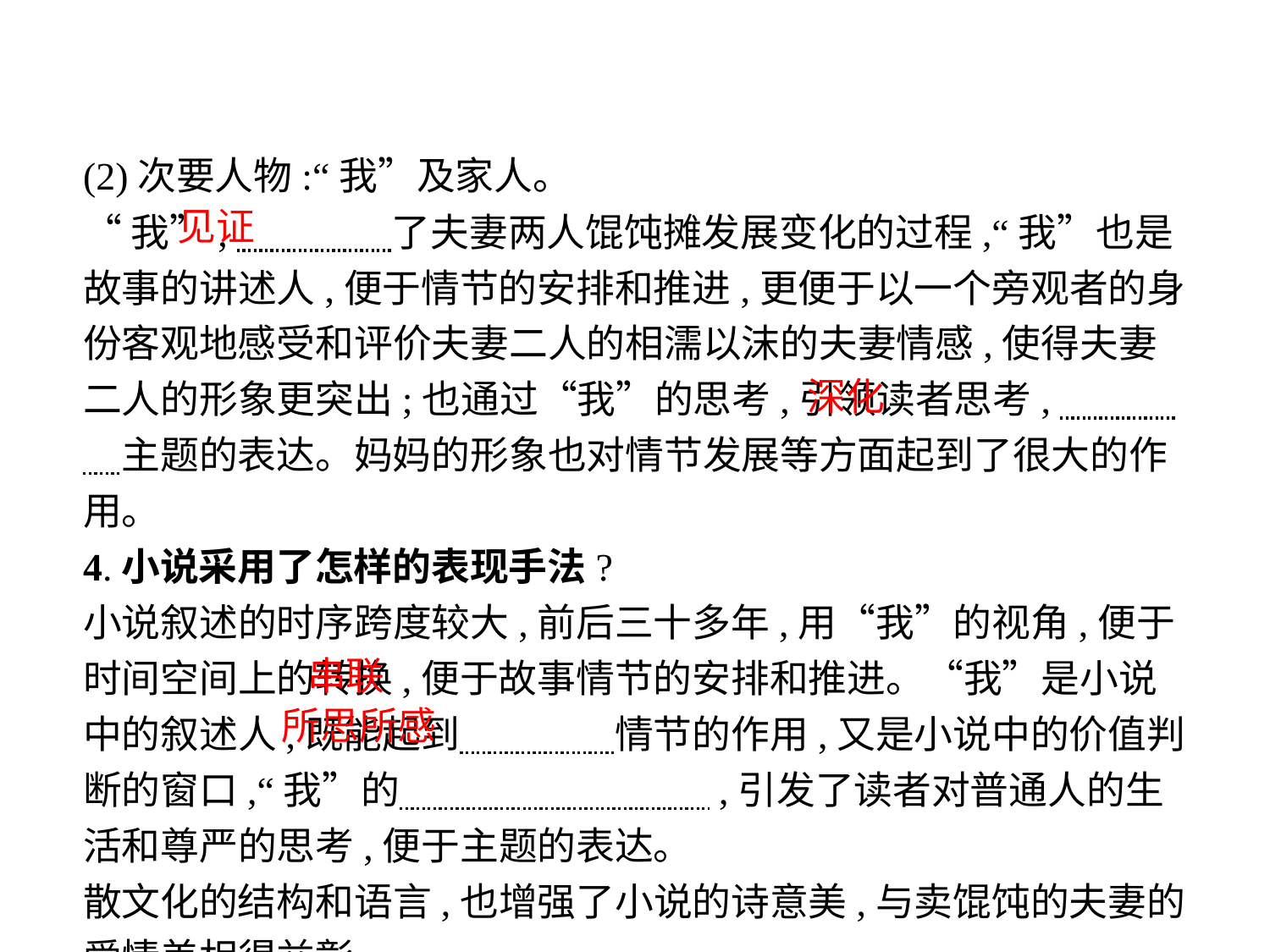

(2)次要人物:“我”及家人。
“我”,　　　　了夫妻两人馄饨摊发展变化的过程,“我”也是故事的讲述人,便于情节的安排和推进,更便于以一个旁观者的身份客观地感受和评价夫妻二人的相濡以沫的夫妻情感,使得夫妻二人的形象更突出;也通过“我”的思考,引领读者思考,　　　　主题的表达。妈妈的形象也对情节发展等方面起到了很大的作用。
4.小说采用了怎样的表现手法?
小说叙述的时序跨度较大,前后三十多年,用“我”的视角,便于时间空间上的转换,便于故事情节的安排和推进。“我”是小说中的叙述人,既能起到　　　　情节的作用,又是小说中的价值判断的窗口,“我”的　　　　　　　　,引发了读者对普通人的生活和尊严的思考,便于主题的表达。
散文化的结构和语言,也增强了小说的诗意美,与卖馄饨的夫妻的爱情美相得益彰。
见证
深化
串联
所思所感
-25-